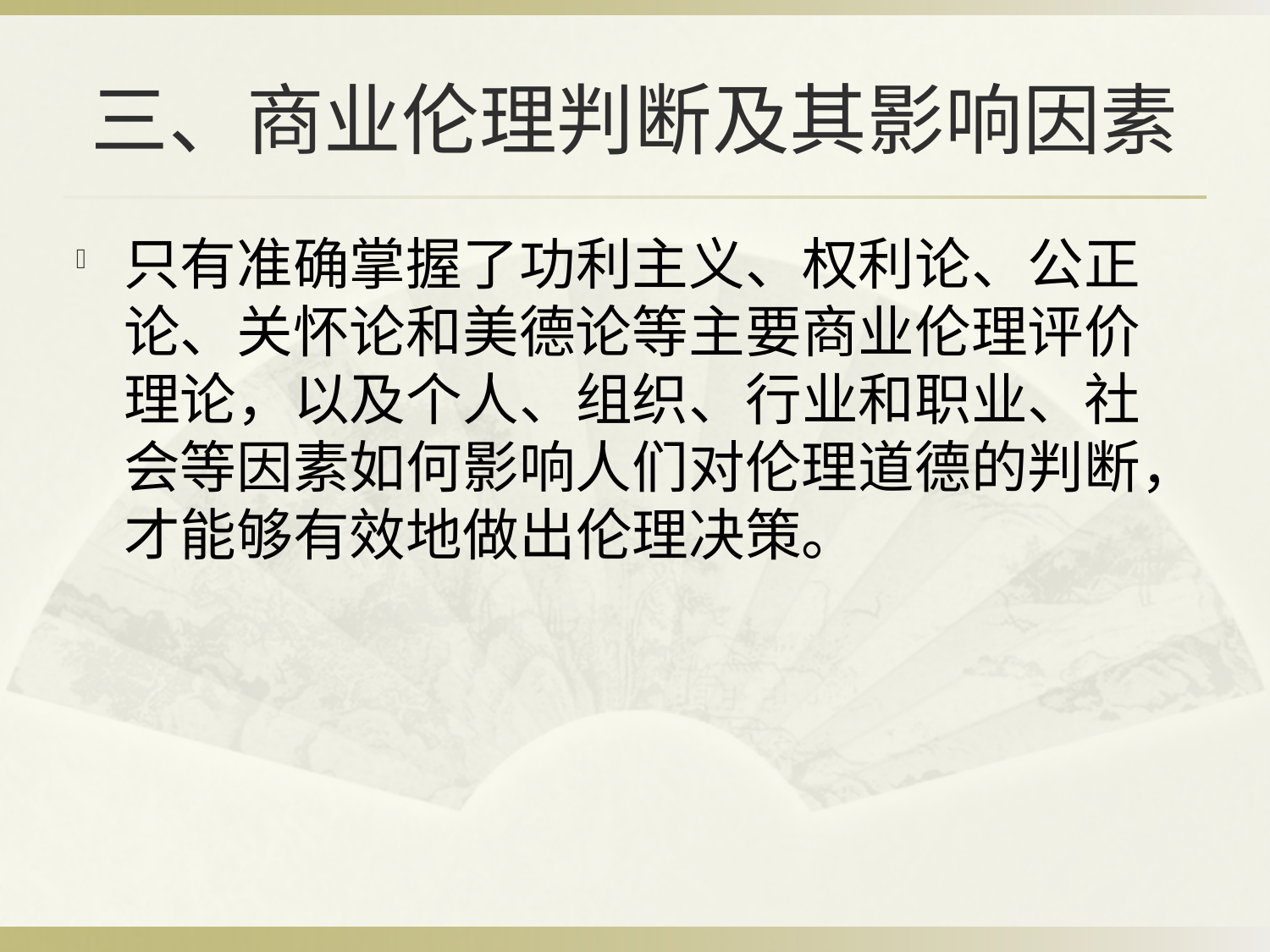

# 三、商业伦理判断及其影响因素
只有准确掌握了功利主义、权利论、公正论、关怀论和美德论等主要商业伦理评价理论，以及个人、组织、行业和职业、社会等因素如何影响人们对伦理道德的判断，才能够有效地做出伦理决策。